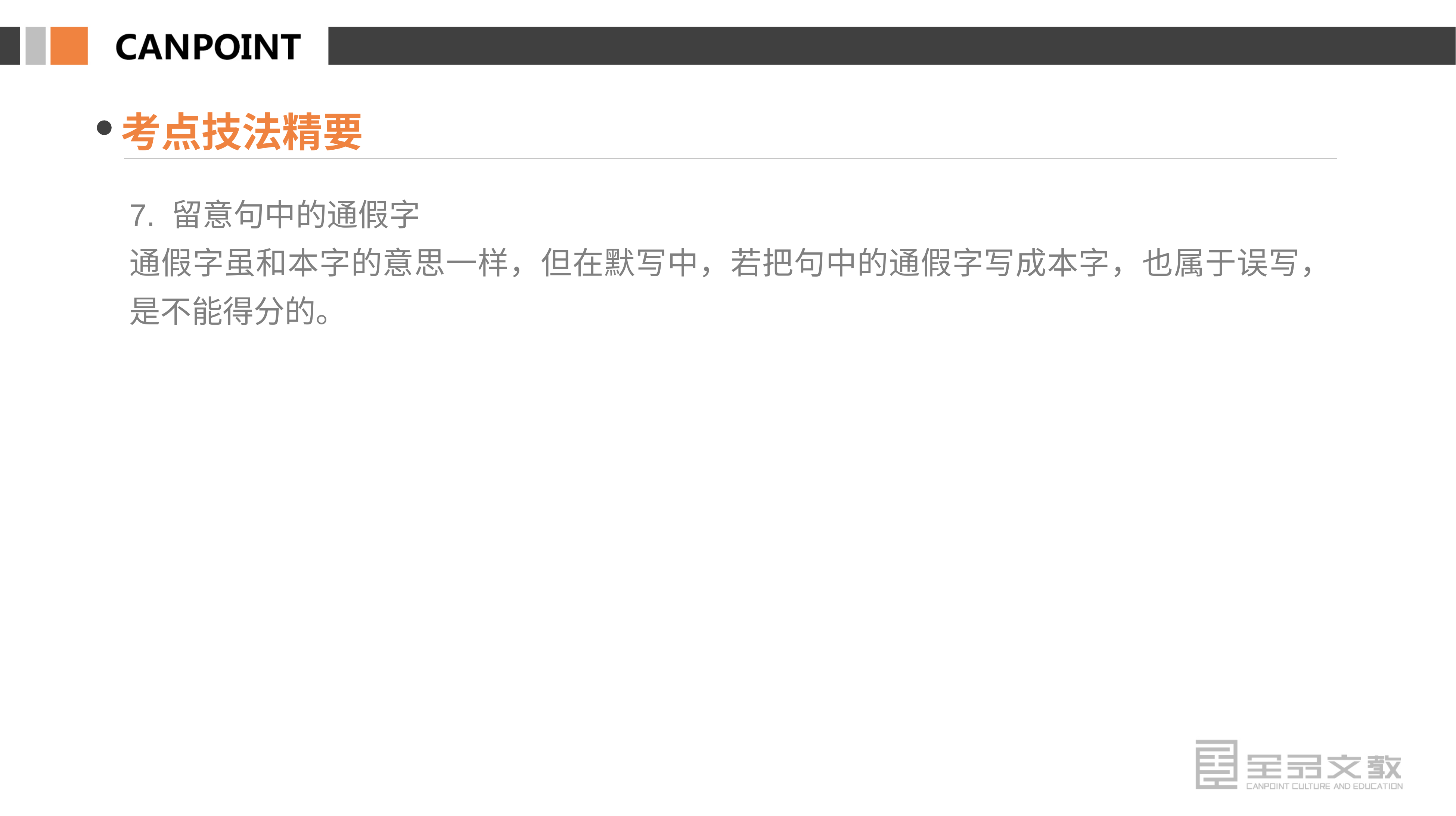

考点技法精要

7. 留意句中的通假字
通假字虽和本字的意思一样，但在默写中，若把句中的通假字写成本字，也属于误写，是不能得分的。